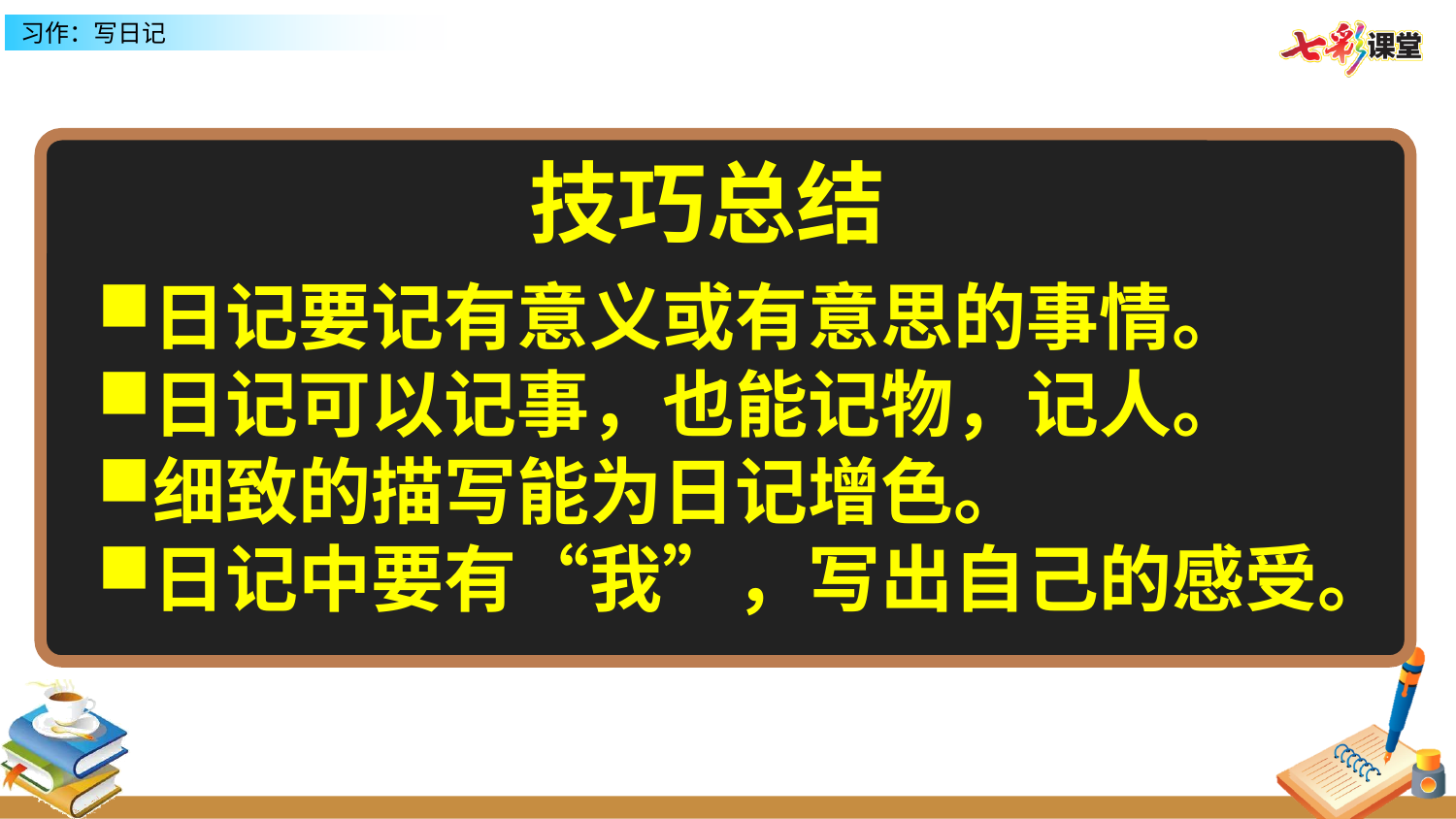

技巧总结
日记要记有意义或有意思的事情。
日记可以记事，也能记物，记人。
细致的描写能为日记增色。
日记中要有“我”，写出自己的感受。